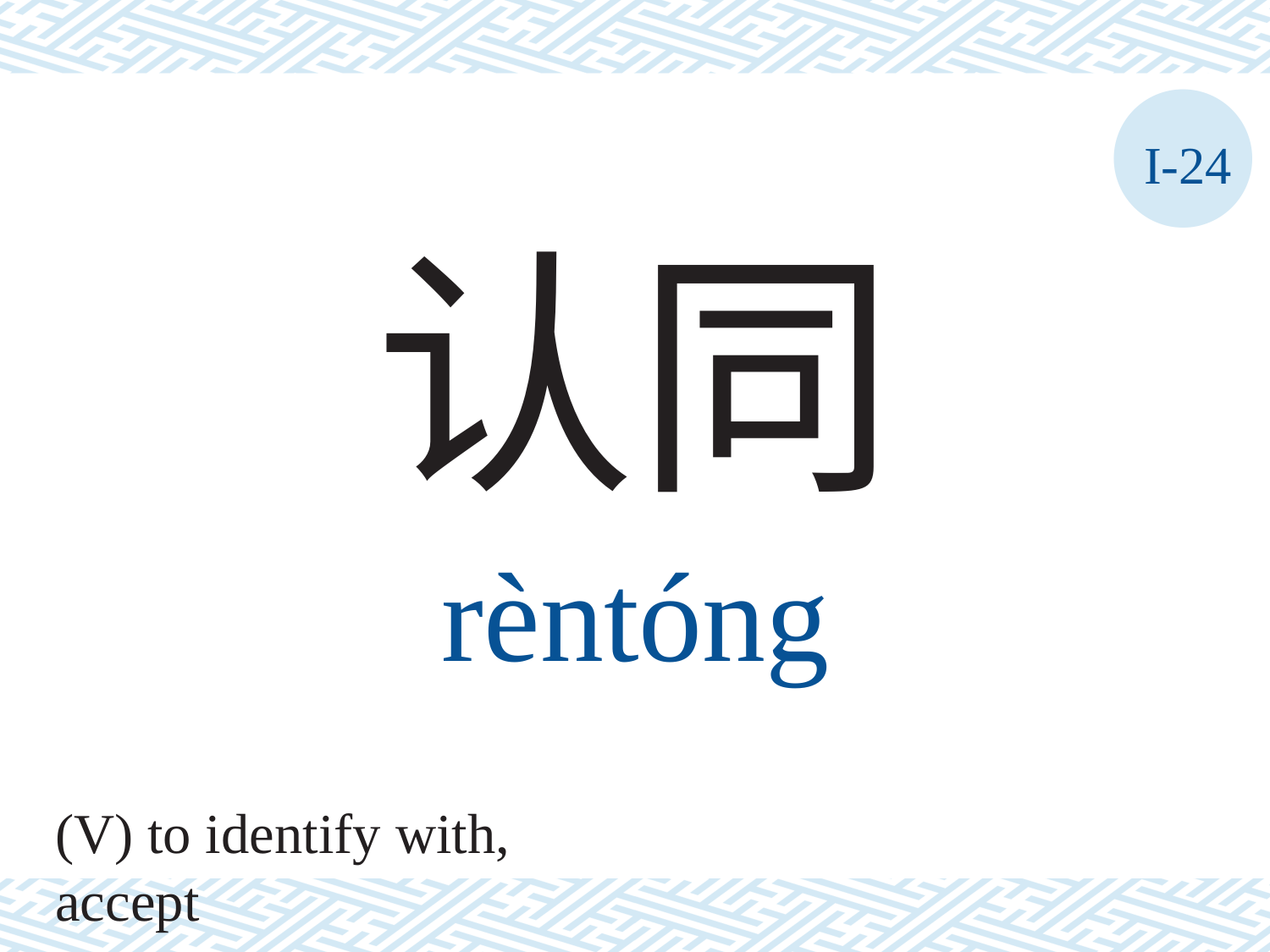

I-24
认同
rèntóng
(V) to identify with, accept